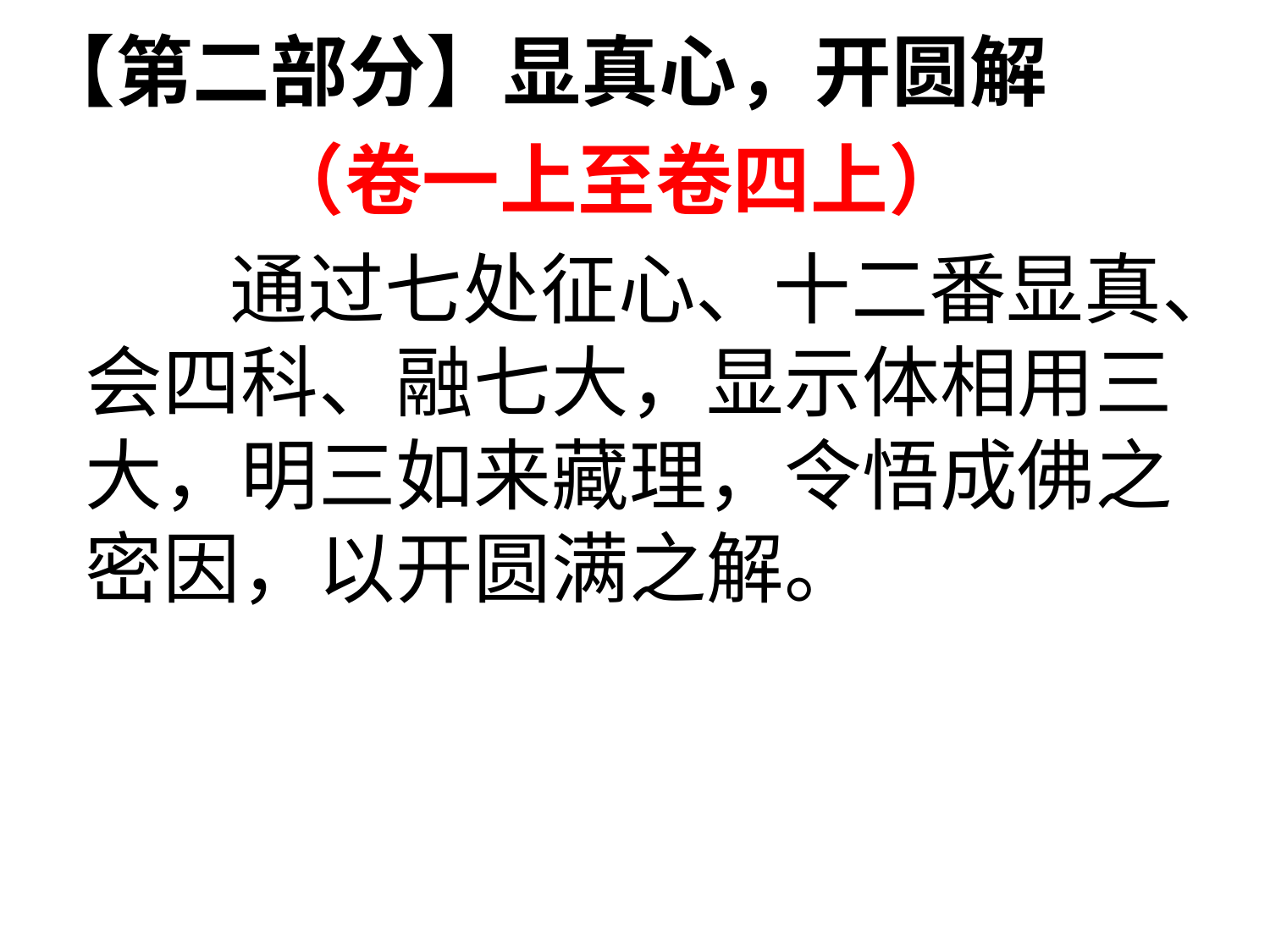

【第二部分】显真心，开圆解
            （卷一上至卷四上）
          通过七处征心、十二番显真、会四科、融七大，显示体相用三大，明三如来藏理，令悟成佛之密因，以开圆满之解。